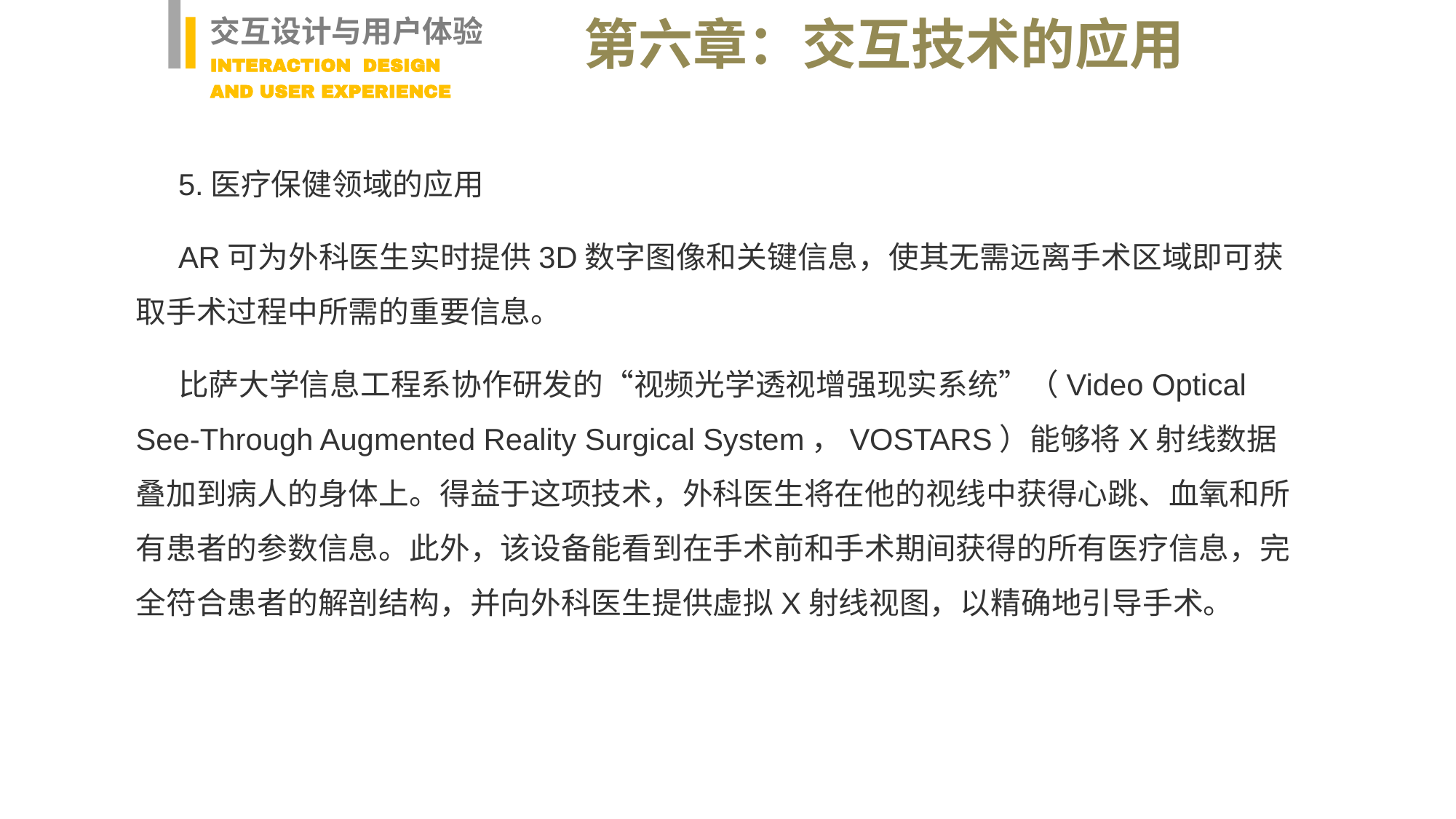

交互设计与用户体验
INTERACTION  DESIGN
AND USER EXPERIENCE
第六章：交互技术的应用

5.医疗保健领域的应用
AR可为外科医生实时提供3D数字图像和关键信息，使其无需远离手术区域即可获取手术过程中所需的重要信息。
比萨大学信息工程系协作研发的“视频光学透视增强现实系统”（Video Optical See-Through Augmented Reality Surgical System，VOSTARS）能够将X射线数据叠加到病人的身体上。得益于这项技术，外科医生将在他的视线中获得心跳、血氧和所有患者的参数信息。此外，该设备能看到在手术前和手术期间获得的所有医疗信息，完全符合患者的解剖结构，并向外科医生提供虚拟X射线视图，以精确地引导手术。